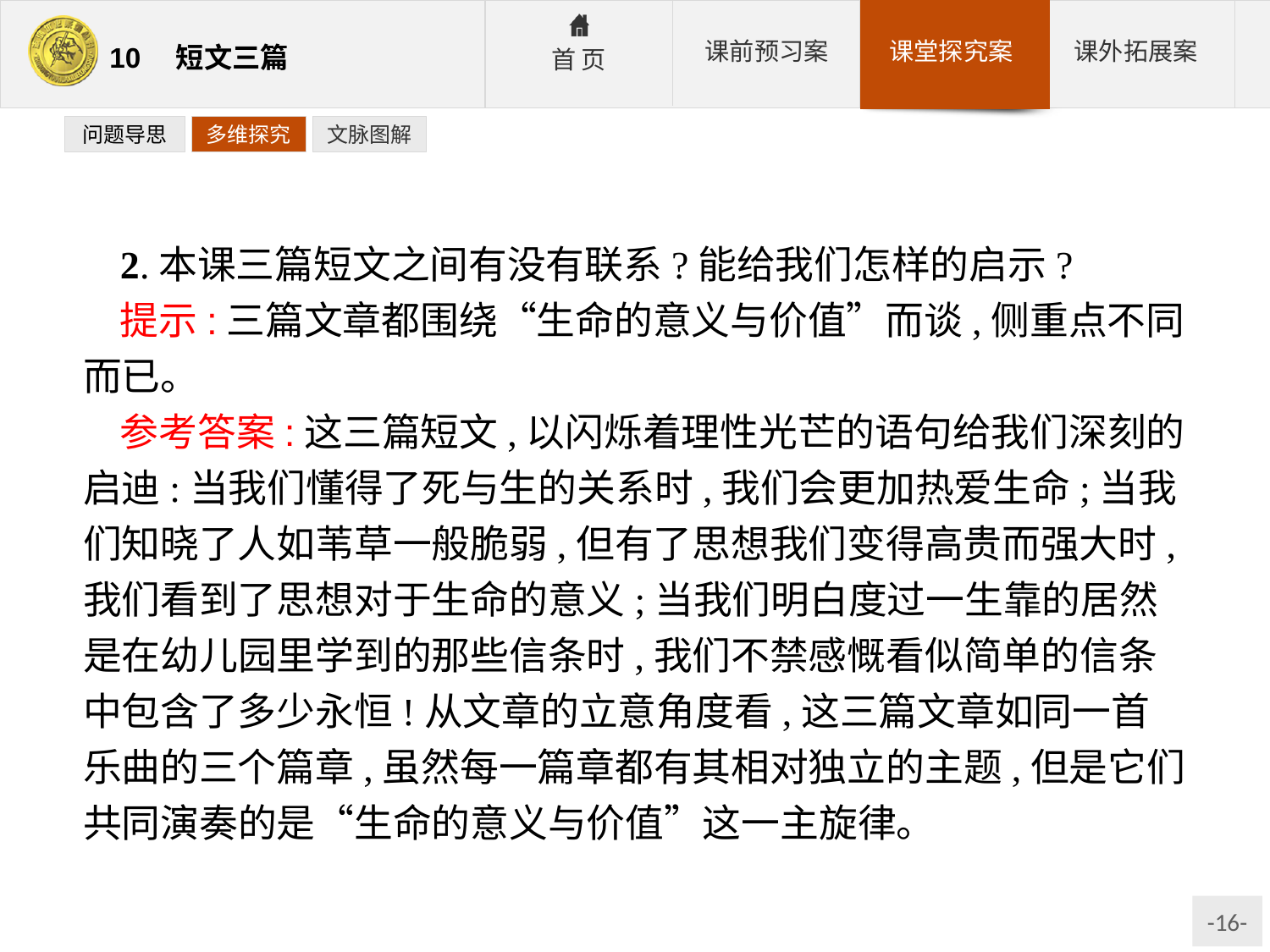

问题导思
多维探究
文脉图解
2.本课三篇短文之间有没有联系?能给我们怎样的启示?
提示:三篇文章都围绕“生命的意义与价值”而谈,侧重点不同而已。
参考答案:这三篇短文,以闪烁着理性光芒的语句给我们深刻的启迪:当我们懂得了死与生的关系时,我们会更加热爱生命;当我们知晓了人如苇草一般脆弱,但有了思想我们变得高贵而强大时,我们看到了思想对于生命的意义;当我们明白度过一生靠的居然是在幼儿园里学到的那些信条时,我们不禁感慨看似简单的信条中包含了多少永恒!从文章的立意角度看,这三篇文章如同一首乐曲的三个篇章,虽然每一篇章都有其相对独立的主题,但是它们共同演奏的是“生命的意义与价值”这一主旋律。